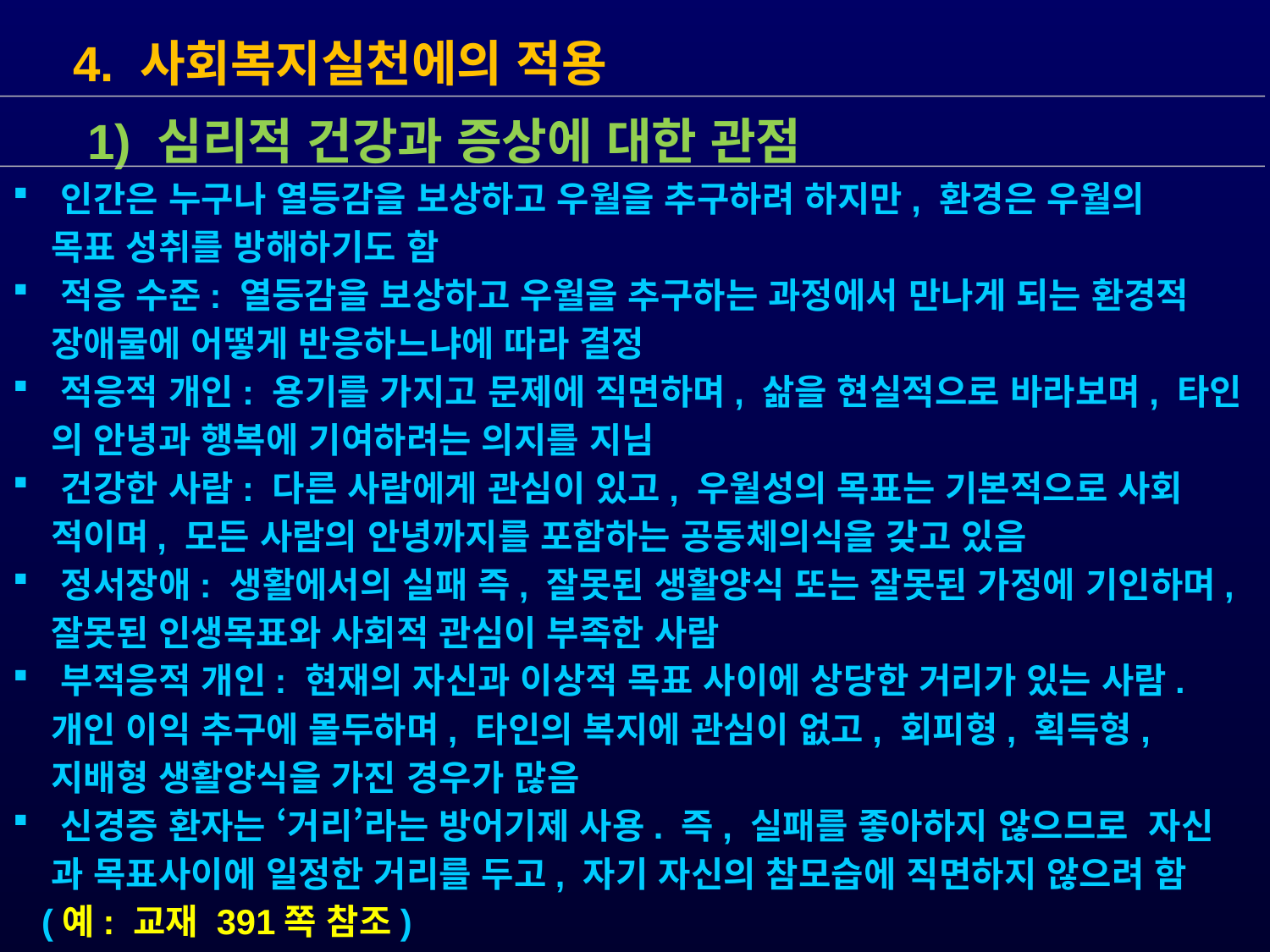

4. 사회복지실천에의 적용

 인간은 누구나 열등감을 보상하고 우월을 추구하려 하지만, 환경은 우월의
   목표 성취를 방해하기도 함
 적응 수준: 열등감을 보상하고 우월을 추구하는 과정에서 만나게 되는 환경적
   장애물에 어떻게 반응하느냐에 따라 결정
 적응적 개인: 용기를 가지고 문제에 직면하며, 삶을 현실적으로 바라보며, 타인
   의 안녕과 행복에 기여하려는 의지를 지님
 건강한 사람: 다른 사람에게 관심이 있고, 우월성의 목표는 기본적으로 사회
   적이며, 모든 사람의 안녕까지를 포함하는 공동체의식을 갖고 있음
 정서장애: 생활에서의 실패 즉, 잘못된 생활양식 또는 잘못된 가정에 기인하며,
   잘못된 인생목표와 사회적 관심이 부족한 사람
 부적응적 개인: 현재의 자신과 이상적 목표 사이에 상당한 거리가 있는 사람.
   개인 이익 추구에 몰두하며, 타인의 복지에 관심이 없고, 회피형, 획득형,
   지배형 생활양식을 가진 경우가 많음
 신경증 환자는 ‘거리’라는 방어기제 사용. 즉, 실패를 좋아하지 않으므로  자신
   과 목표사이에 일정한 거리를 두고, 자기 자신의 참모습에 직면하지 않으려 함
   (예: 교재 391쪽 참조)
  1) 심리적 건강과 증상에 대한 관점